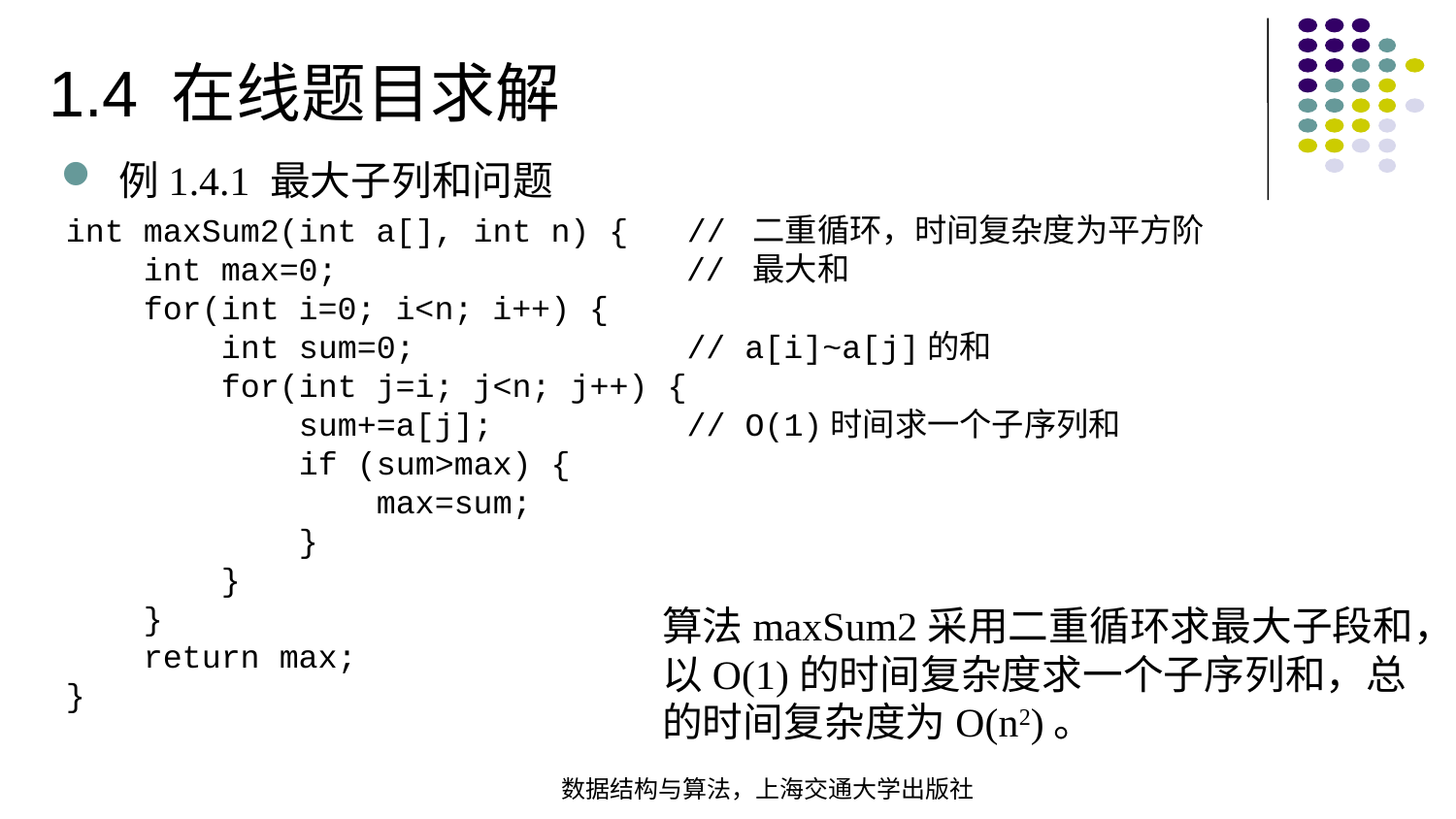

1.4 在线题目求解
例1.4.1 最大子列和问题
int maxSum2(int a[], int n) {   // 二重循环，时间复杂度为平方阶    int max=0;                  // 最大和    for(int i=0; i<n; i++) {        int sum=0;              // a[i]~a[j]的和        for(int j=i; j<n; j++) {            sum+=a[j];          // O(1)时间求一个子序列和            if (sum>max) {                max=sum;            }        }    }    return max;}
算法maxSum2采用二重循环求最大子段和，以O(1)的时间复杂度求一个子序列和，总的时间复杂度为O(n2)。